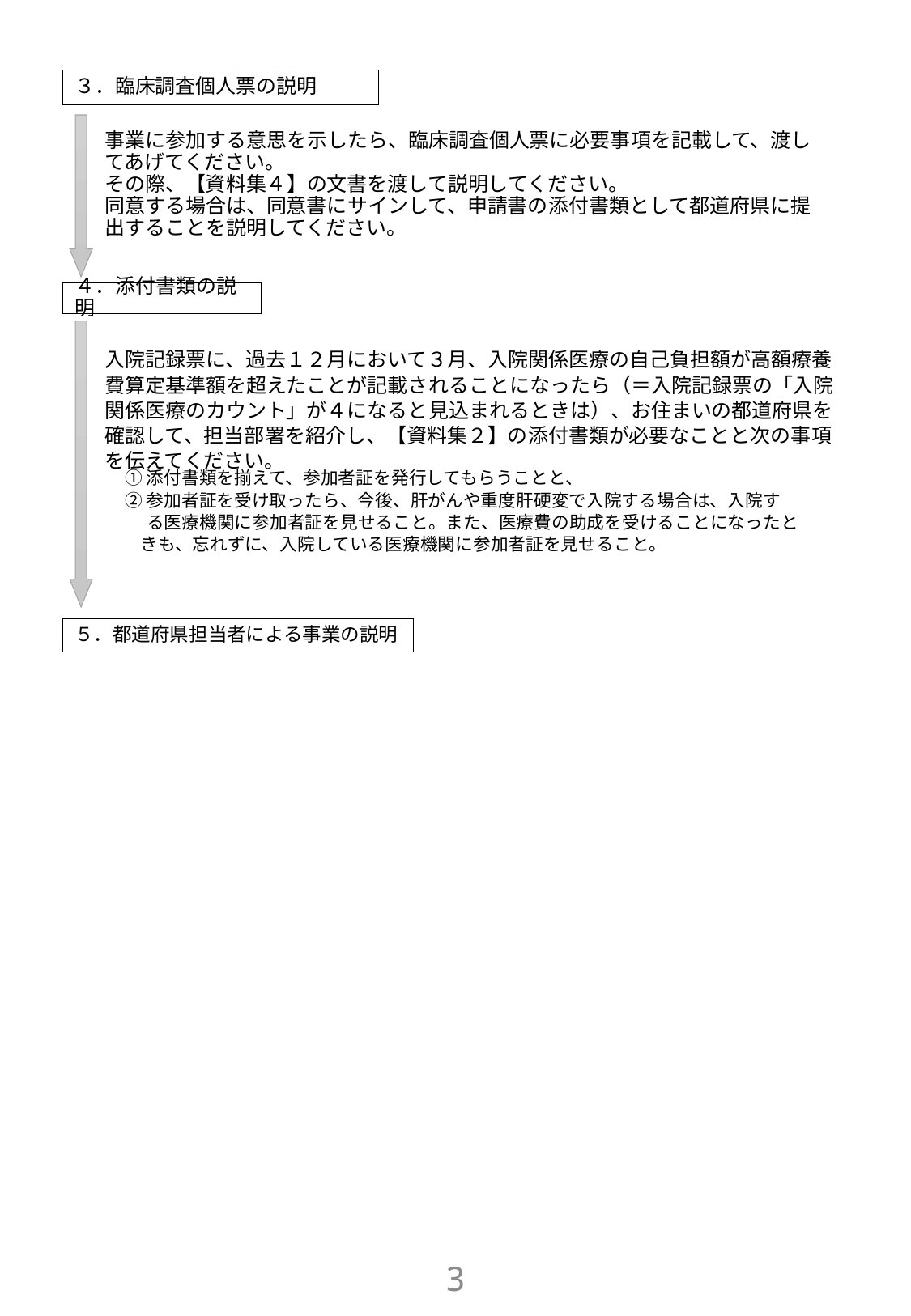

# ３．臨床調査個人票の説明
事業に参加する意思を示したら、臨床調査個人票に必要事項を記載して、渡してあげてください。
その際、【資料集４】の文書を渡して説明してください。
同意する場合は、同意書にサインして、申請書の添付書類として都道府県に提出することを説明してください。

４．添付書類の説明

入院記録票に、過去１２月において３月、入院関係医療の自己負担額が高額療養費算定基準額を超えたことが記載されることになったら（＝入院記録票の「入院関係医療のカウント」が４になると見込まれるときは）、お住まいの都道府県を確認して、担当部署を紹介し、【資料集２】の添付書類が必要なことと次の事項を伝えてください。
①添付書類を揃えて、参加者証を発行してもらうことと、
②参加者証を受け取ったら、今後、肝がんや重度肝硬変で入院する場合は、入院す
　 る医療機関に参加者証を見せること。また、医療費の助成を受けることになったと
   きも、忘れずに、入院している医療機関に参加者証を見せること。
５．都道府県担当者による事業の説明
3